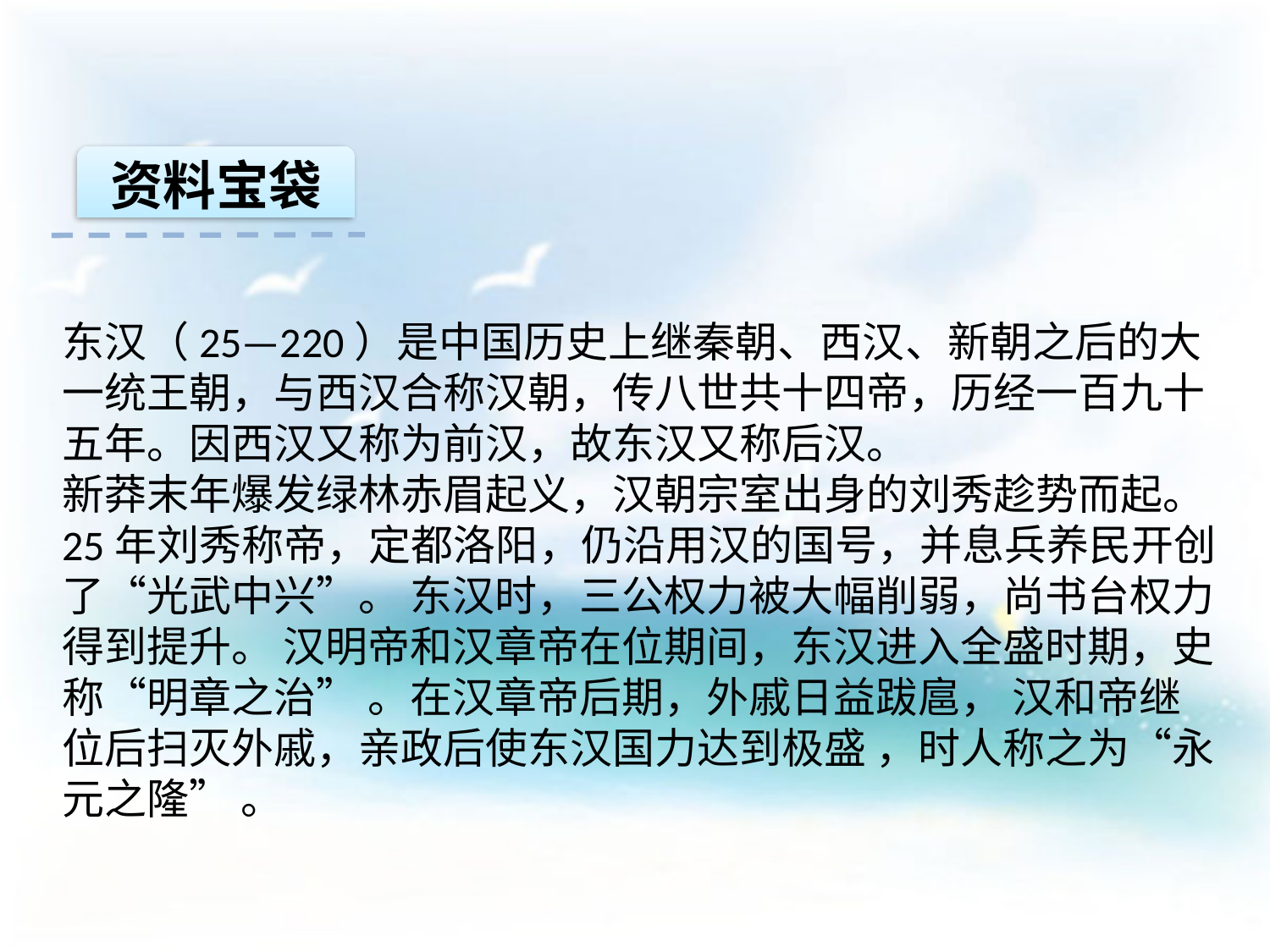

资料宝袋
东汉（25—220）是中国历史上继秦朝、西汉、新朝之后的大一统王朝，与西汉合称汉朝，传八世共十四帝，历经一百九十五年。因西汉又称为前汉，故东汉又称后汉。
新莽末年爆发绿林赤眉起义，汉朝宗室出身的刘秀趁势而起。25年刘秀称帝，定都洛阳，仍沿用汉的国号，并息兵养民开创了“光武中兴”。 东汉时，三公权力被大幅削弱，尚书台权力得到提升。 汉明帝和汉章帝在位期间，东汉进入全盛时期，史称“明章之治” 。在汉章帝后期，外戚日益跋扈， 汉和帝继位后扫灭外戚，亲政后使东汉国力达到极盛 ，时人称之为“永元之隆” 。